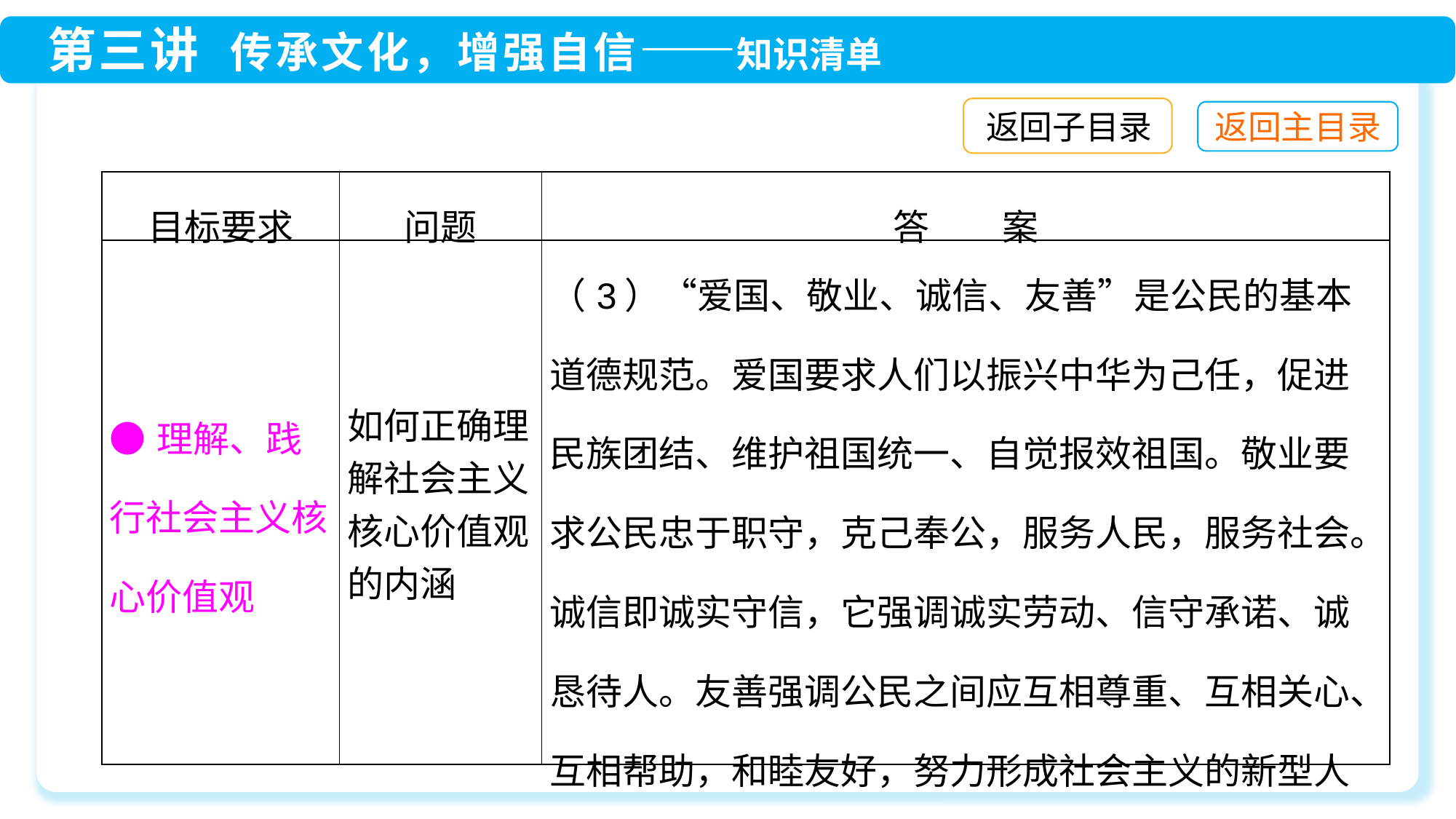

返回子目录
| 目标要求 | 问题 | 答　　案 |
| --- | --- | --- |
| ●理解、践行社会主义核心价值观 | 如何正确理解社会主义核心价值观的内涵 | （3）“爱国、敬业、诚信、友善”是公民的基本道德规范。爱国要求人们以振兴中华为己任，促进民族团结、维护祖国统一、自觉报效祖国。敬业要求公民忠于职守，克己奉公，服务人民，服务社会。诚信即诚实守信，它强调诚实劳动、信守承诺、诚恳待人。友善强调公民之间应互相尊重、互相关心、互相帮助，和睦友好，努力形成社会主义的新型人际关系 |